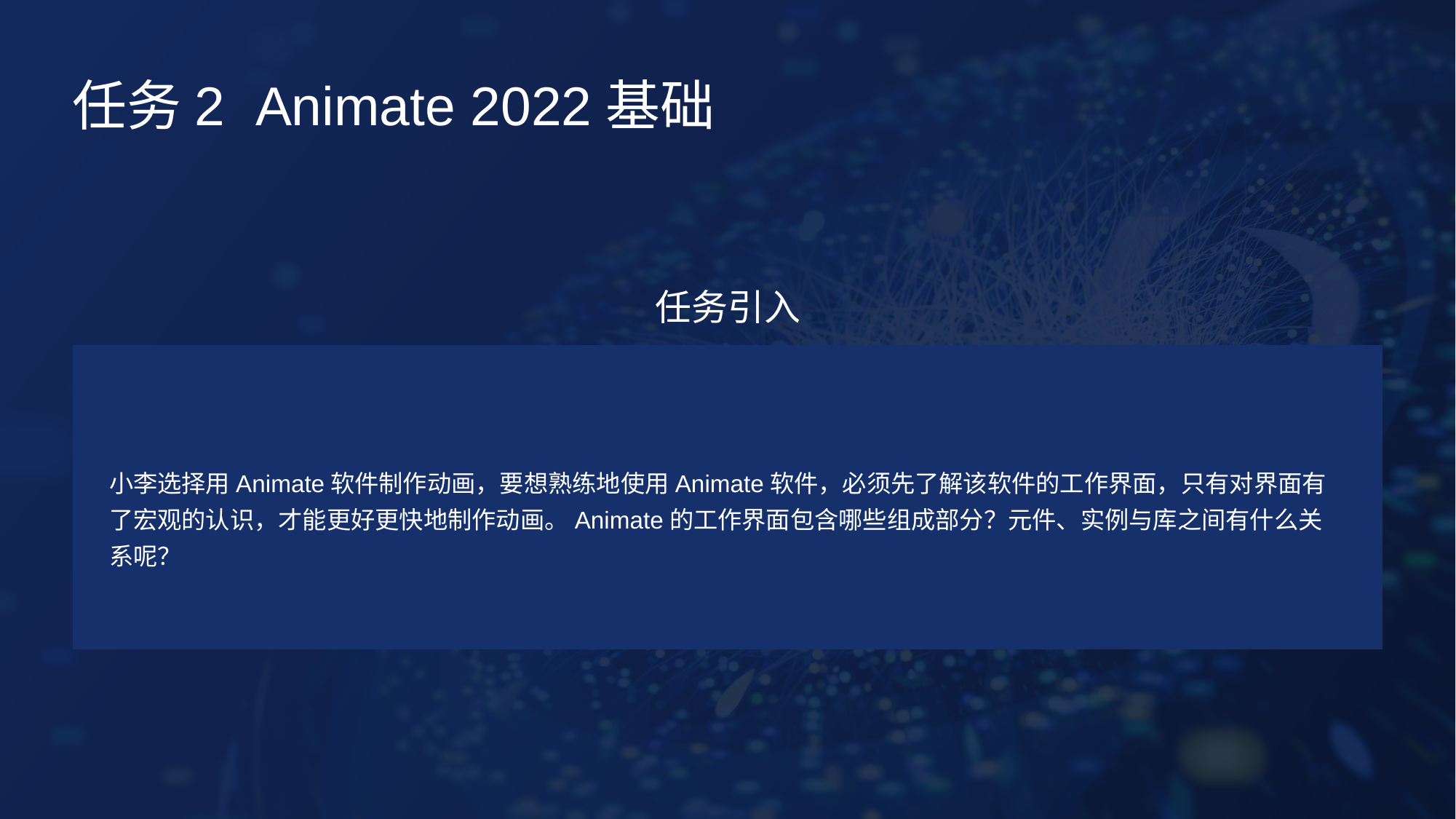

任务2  Animate 2022基础
任务引入

小李选择用Animate软件制作动画，要想熟练地使用Animate软件，必须先了解该软件的工作界面，只有对界面有了宏观的认识，才能更好更快地制作动画。Animate的工作界面包含哪些组成部分？元件、实例与库之间有什么关系呢？